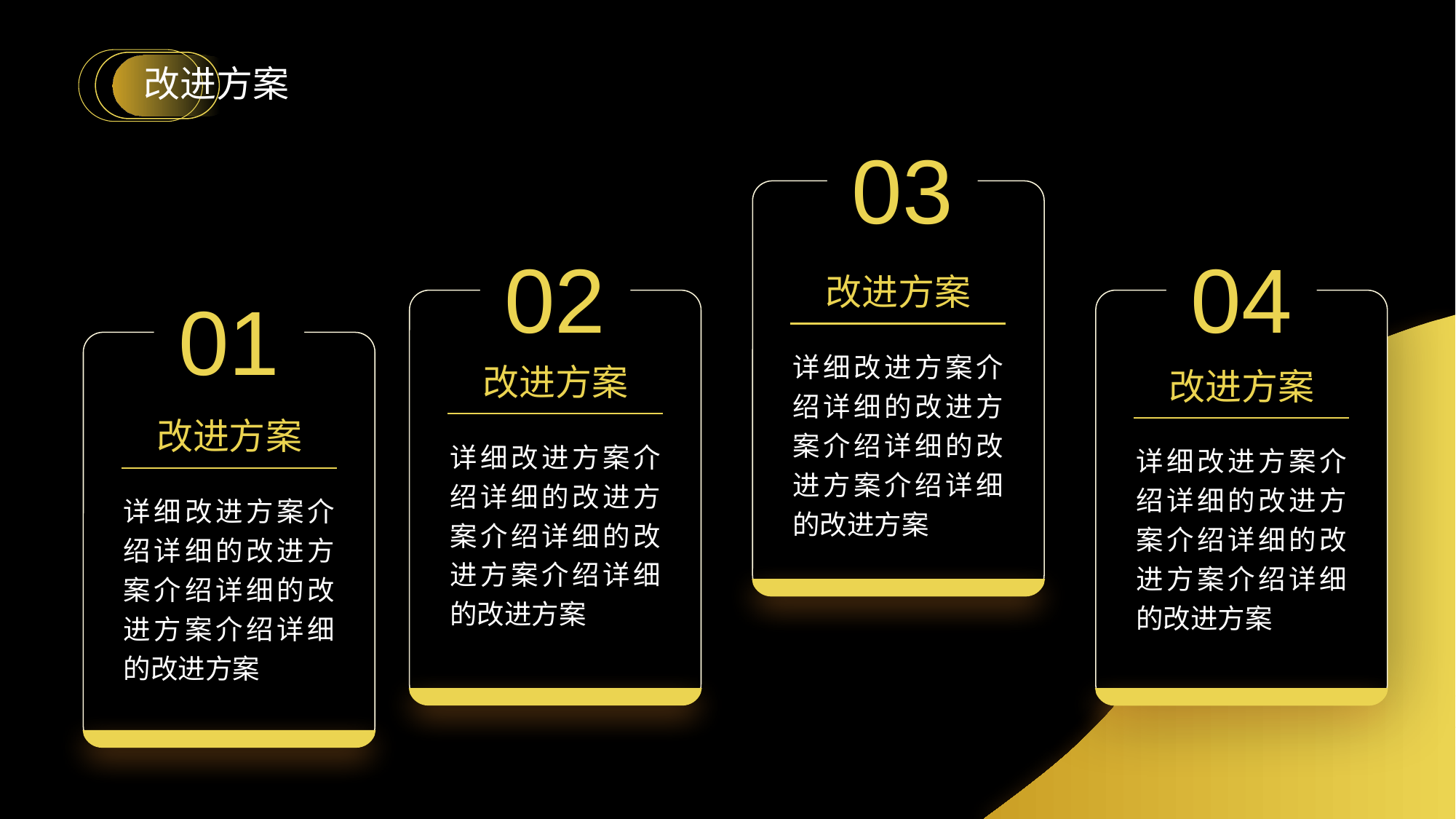

# 改进方案
03

02
04
改进方案
详细改进方案介绍详细的改进方案介绍详细的改进方案介绍详细的改进方案
01

改进方案
详细改进方案介绍详细的改进方案介绍详细的改进方案介绍详细的改进方案
改进方案
详细改进方案介绍详细的改进方案介绍详细的改进方案介绍详细的改进方案
改进方案
详细改进方案介绍详细的改进方案介绍详细的改进方案介绍详细的改进方案